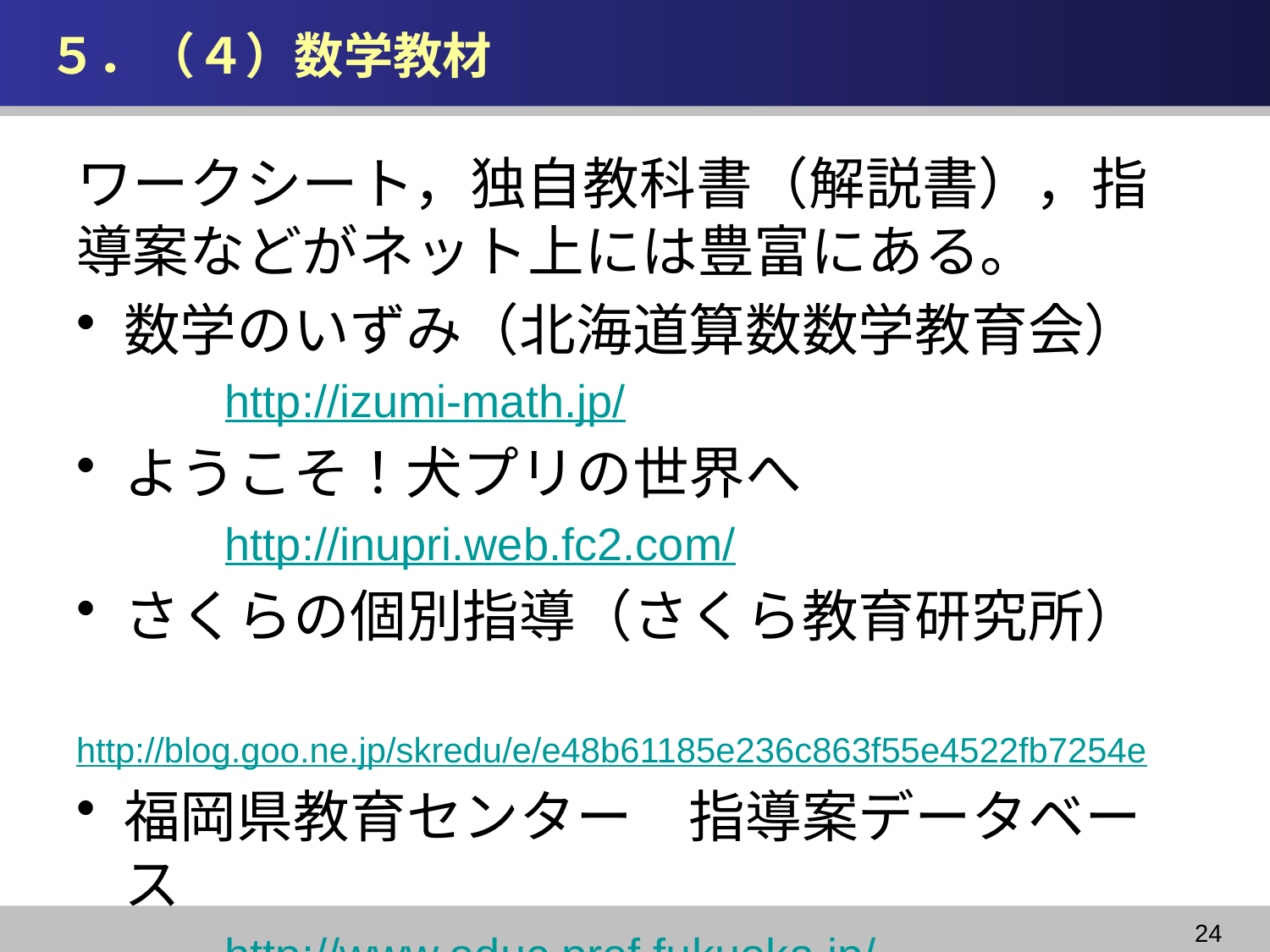

# ５．（４）数学教材
ワークシート，独自教科書（解説書），指導案などがネット上には豊富にある。
数学のいずみ（北海道算数数学教育会）
　　　http://izumi-math.jp/
ようこそ！犬プリの世界へ
　　　http://inupri.web.fc2.com/
さくらの個別指導（さくら教育研究所）
　http://blog.goo.ne.jp/skredu/e/e48b61185e236c863f55e4522fb7254e
福岡県教育センター　指導案データベース
　　　http://www.educ.pref.fukuoka.jp/
24